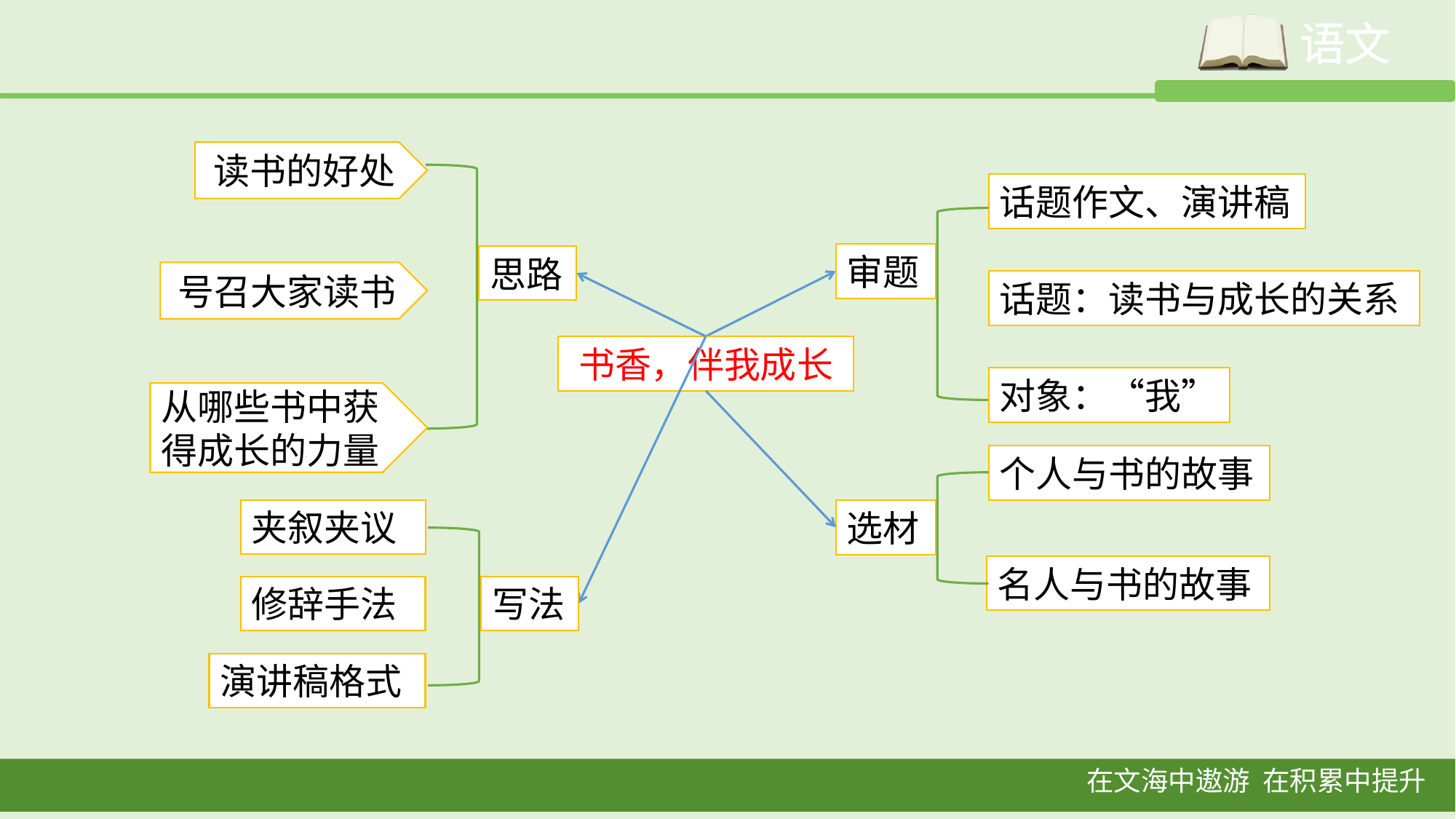

读书的好处

话题作文、演讲稿

审题
思路
号召大家读书
话题：读书与成长的关系
书香，伴我成长
对象：“我”
从哪些书中获得成长的力量
个人与书的故事

夹叙夹议
选材

名人与书的故事
修辞手法
写法
演讲稿格式